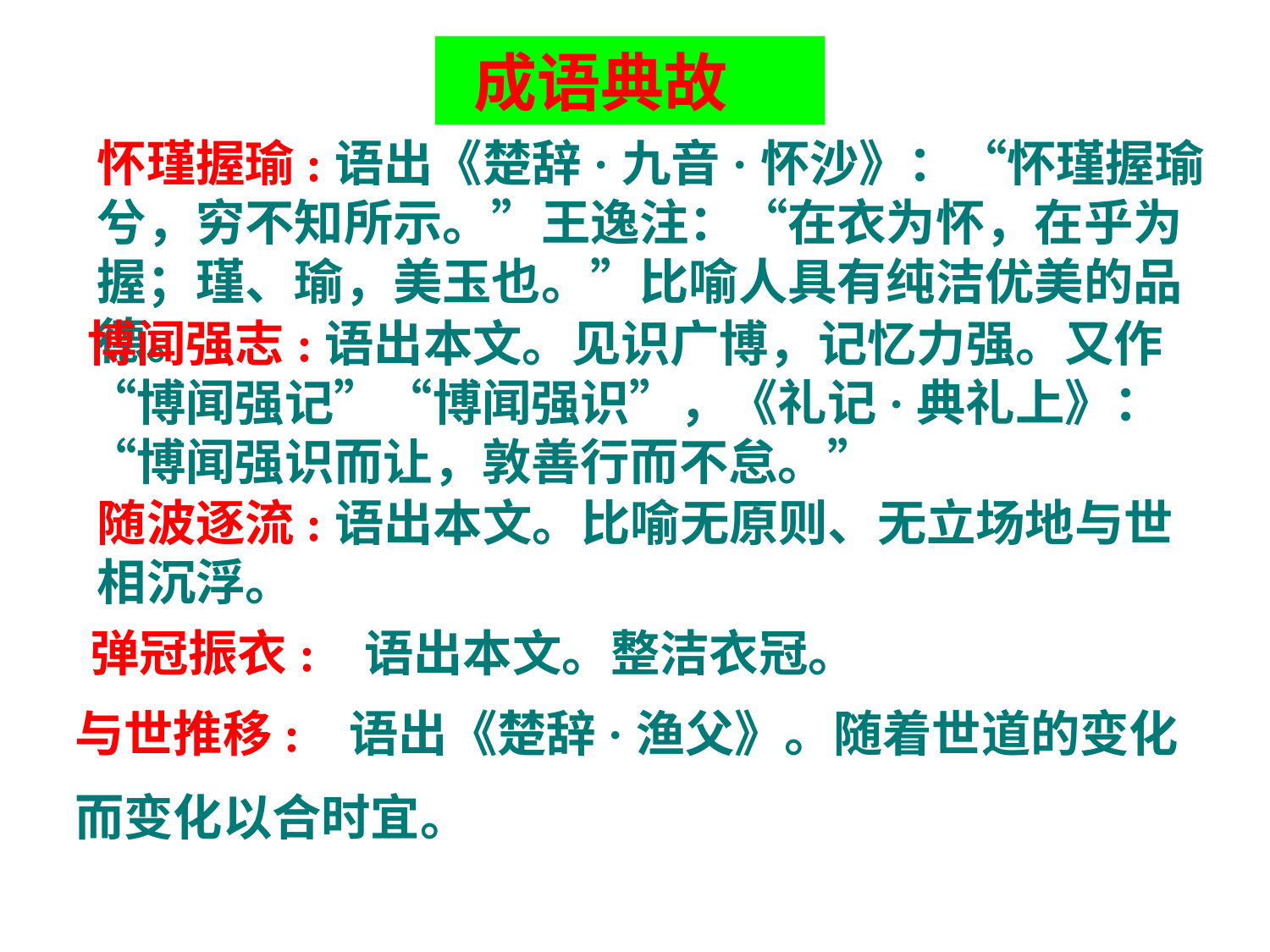

成语典故
怀瑾握瑜:语出《楚辞·九音·怀沙》：“怀瑾握瑜兮，穷不知所示。”王逸注：“在衣为怀，在乎为握；瑾、瑜，美玉也。”比喻人具有纯洁优美的品德。
博闻强志:语出本文。见识广博，记忆力强。又作“博闻强记”“博闻强识”，《礼记·典礼上》：“博闻强识而让，敦善行而不怠。”
随波逐流:语出本文。比喻无原则、无立场地与世相沉浮。
弹冠振衣:   语出本文。整洁衣冠。
与世推移:   语出《楚辞·渔父》。随着世道的变化
而变化以合时宜。